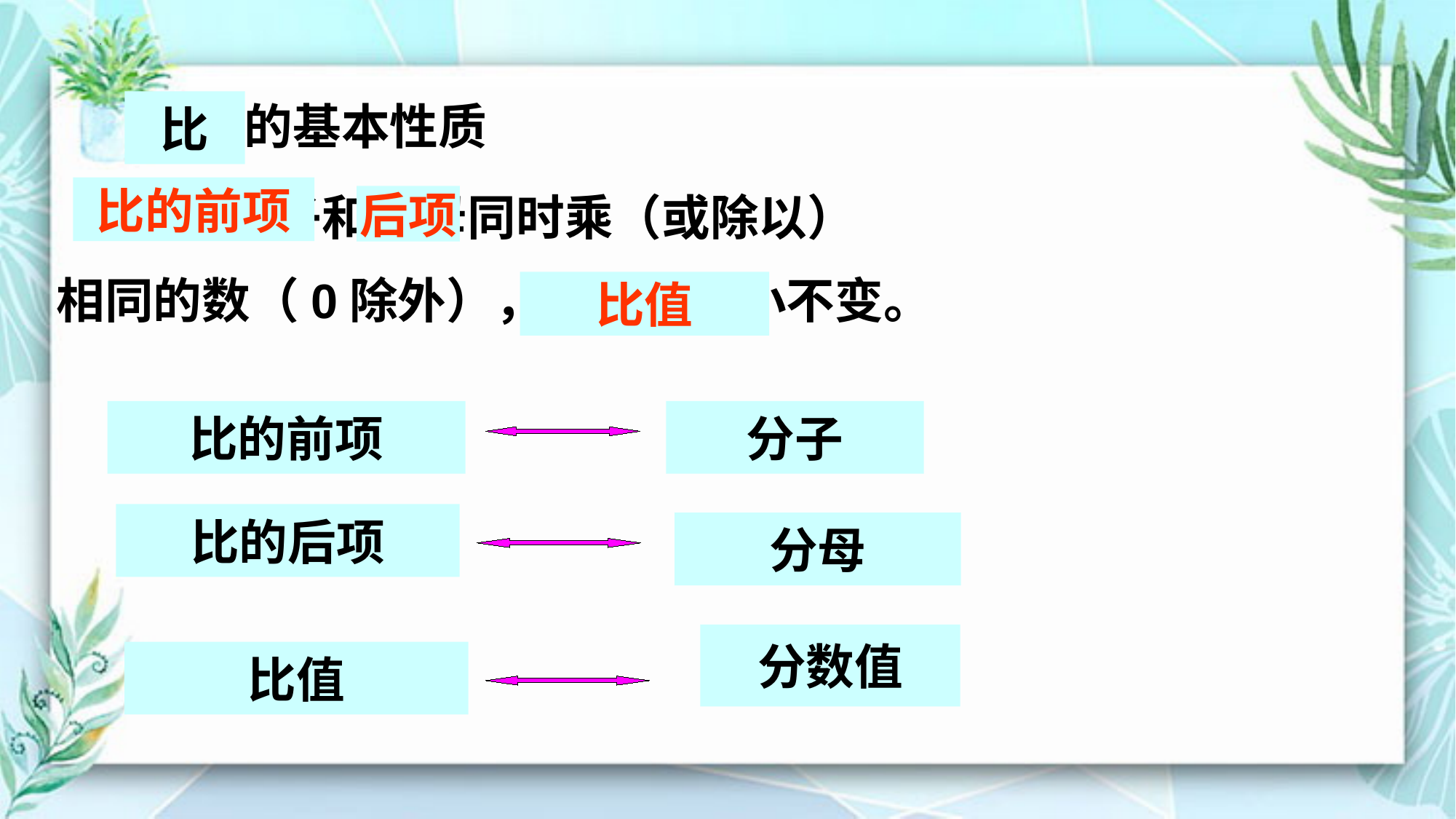

分数的基本性质
比
比的前项
 分数的分子和分母同时乘（或除以）
相同的数（0除外），分数的大小不变。
后项
比值
比的前项
分子

比的后项
分母

分数值
比值